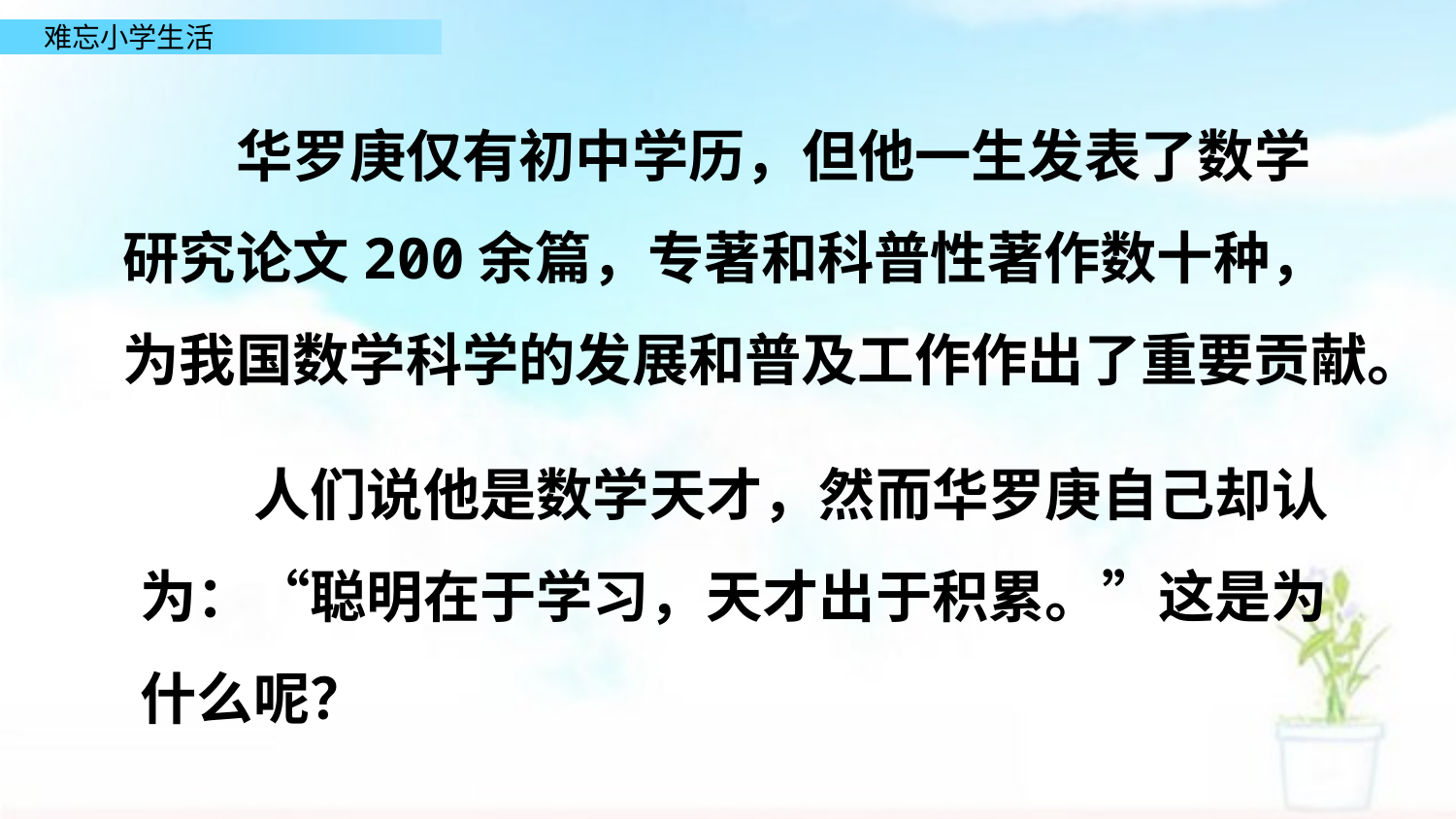

华罗庚仅有初中学历，但他一生发表了数学研究论文200余篇，专著和科普性著作数十种，为我国数学科学的发展和普及工作作出了重要贡献。
人们说他是数学天才，然而华罗庚自己却认为：“聪明在于学习，天才出于积累。”这是为什么呢？